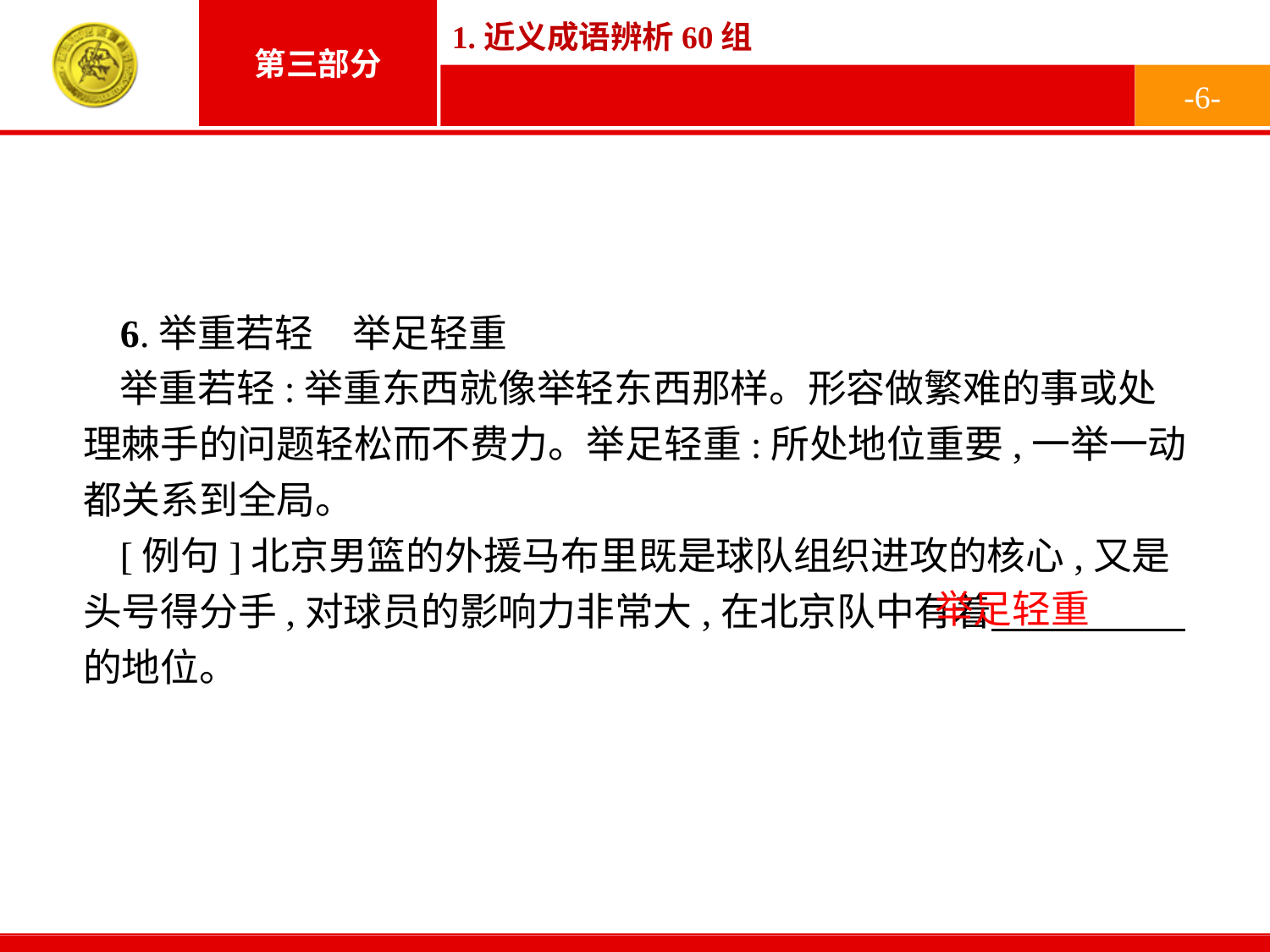

-6-
6.举重若轻　举足轻重
举重若轻:举重东西就像举轻东西那样。形容做繁难的事或处理棘手的问题轻松而不费力。举足轻重:所处地位重要,一举一动都关系到全局。
[例句]北京男篮的外援马布里既是球队组织进攻的核心,又是头号得分手,对球员的影响力非常大,在北京队中有着　　　　　的地位。
举足轻重